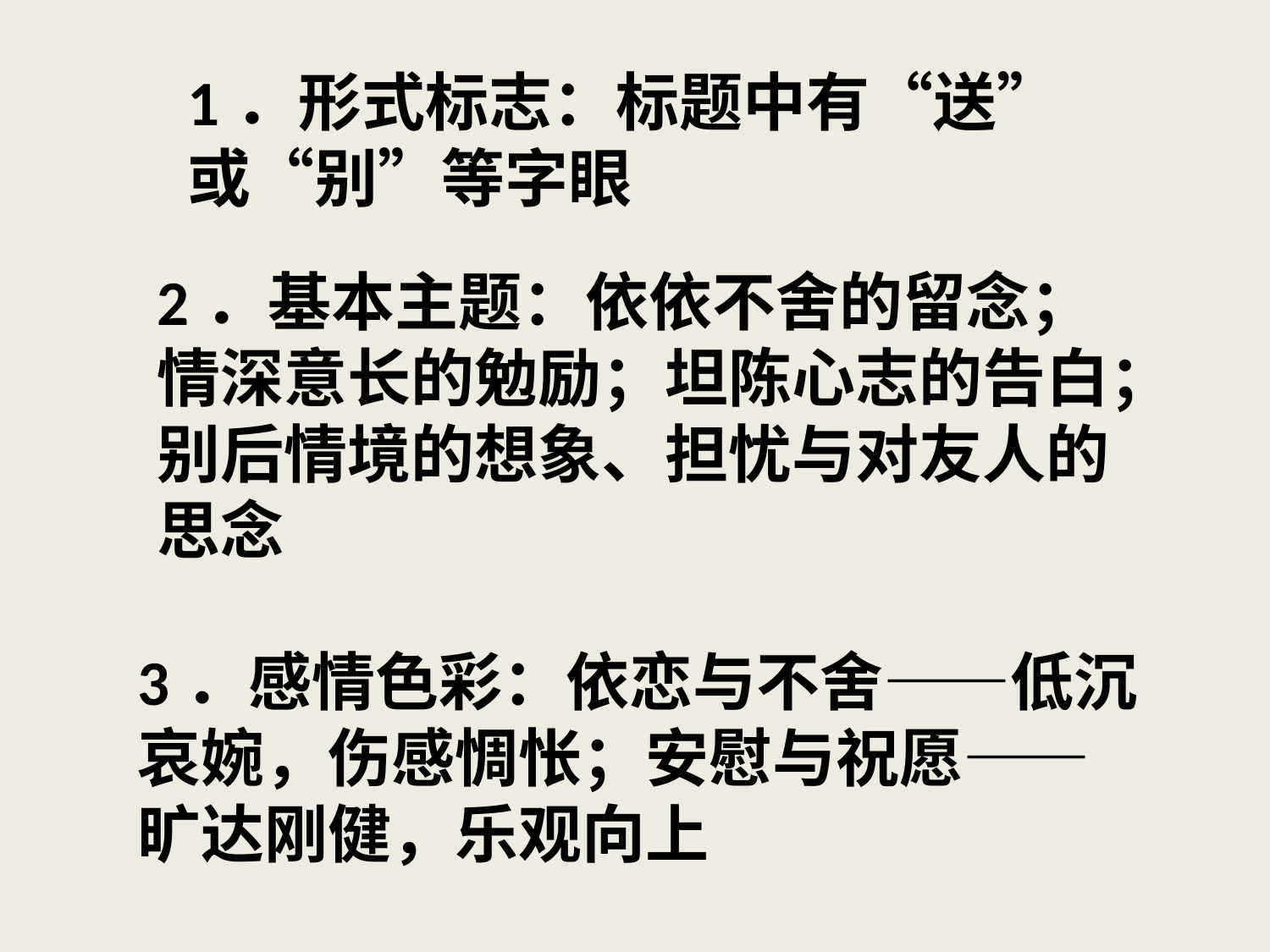

1．形式标志：标题中有“送”或“别”等字眼
2．基本主题：依依不舍的留念；情深意长的勉励；坦陈心志的告白；别后情境的想象、担忧与对友人的思念
3．感情色彩：依恋与不舍——低沉哀婉，伤感惆怅；安慰与祝愿——旷达刚健，乐观向上